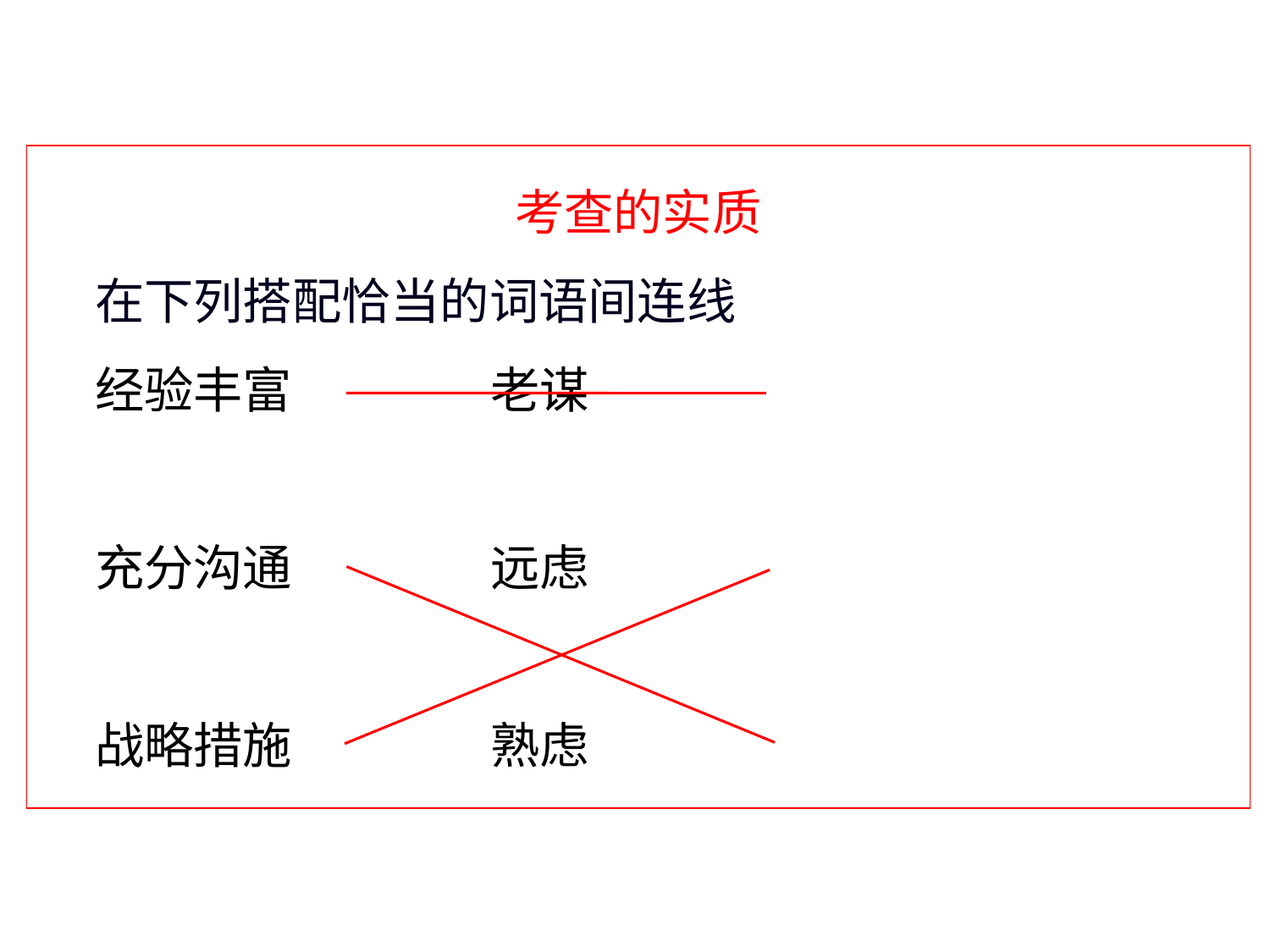

考查的实质
    在下列搭配恰当的词语间连线
    经验丰富                  老谋

    充分沟通                  远虑

    战略措施                  熟虑